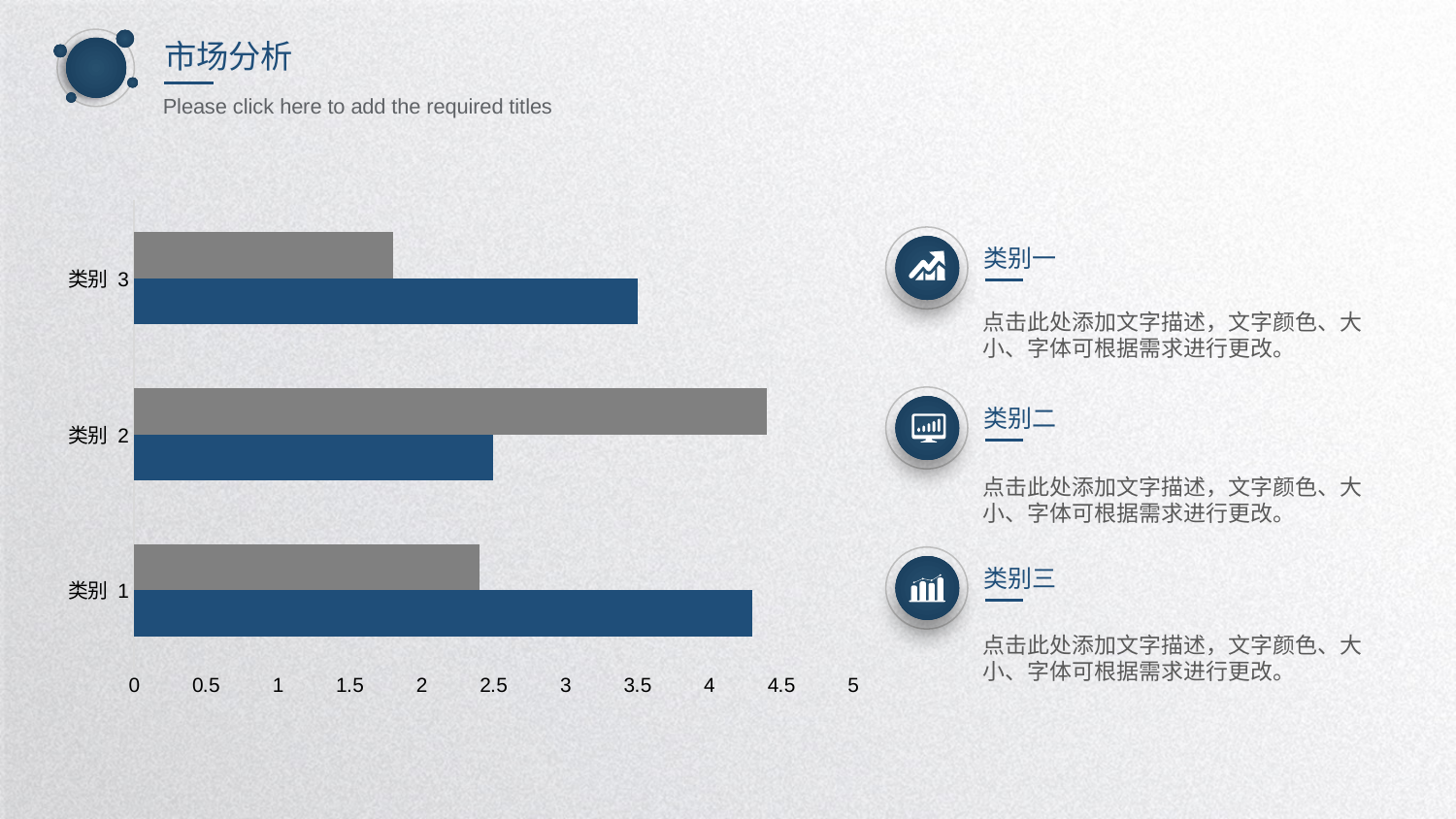

市场分析
Please click here to add the required titles

### Chart

| Category | 系列 1 | 系列 2 |
|---|---|---|
| 类别 1 | 4.3 | 2.4 |
| 类别 2 | 2.5 | 4.4 |
| 类别 3 | 3.5 | 1.8 |

类别一
点击此处添加文字描述，文字颜色、大小、字体可根据需求进行更改。

类别二
点击此处添加文字描述，文字颜色、大小、字体可根据需求进行更改。

类别三
点击此处添加文字描述，文字颜色、大小、字体可根据需求进行更改。